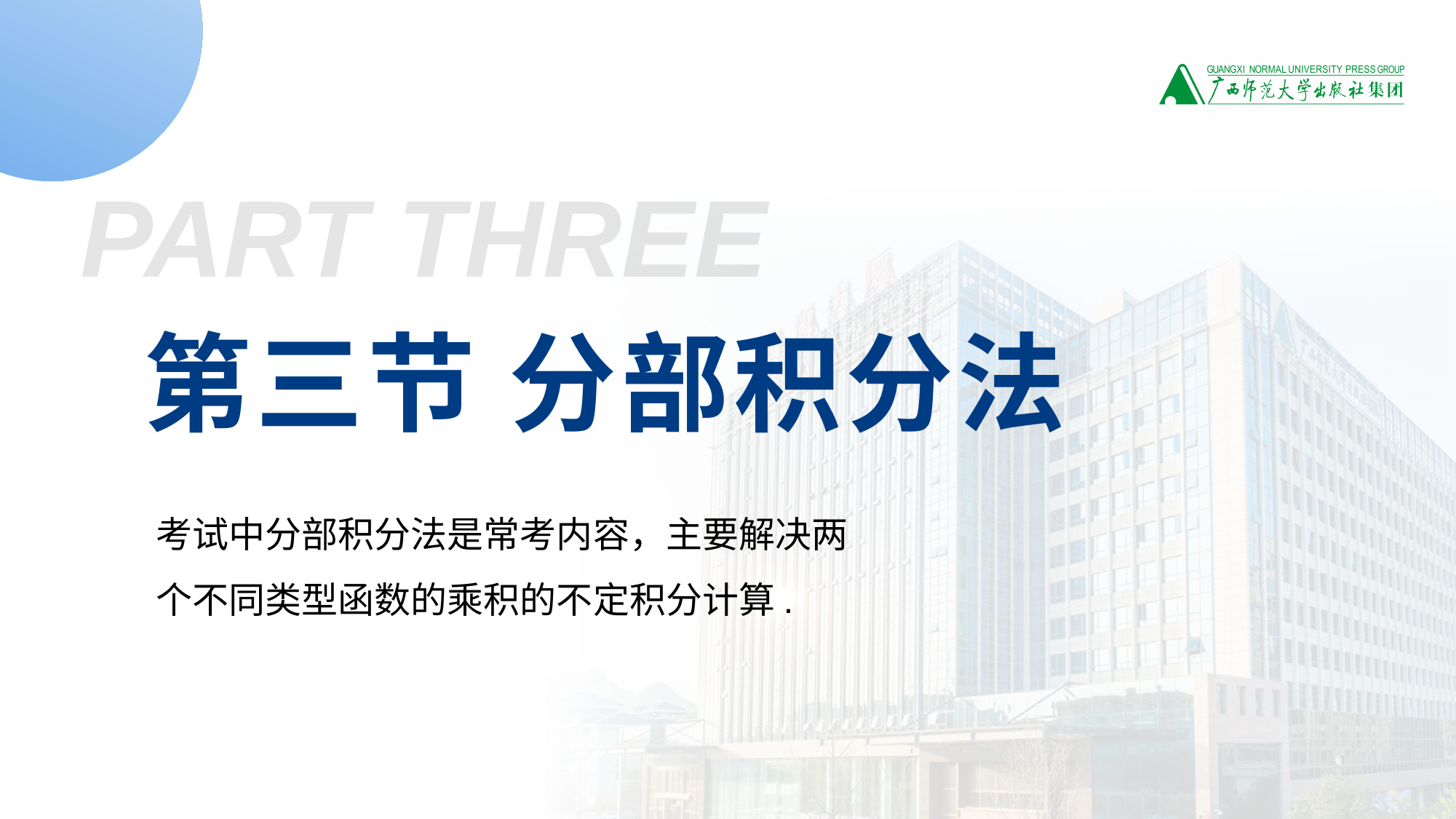

PART THREE
第三节 分部积分法
考试中分部积分法是常考内容，主要解决两个不同类型函数的乘积的不定积分计算.